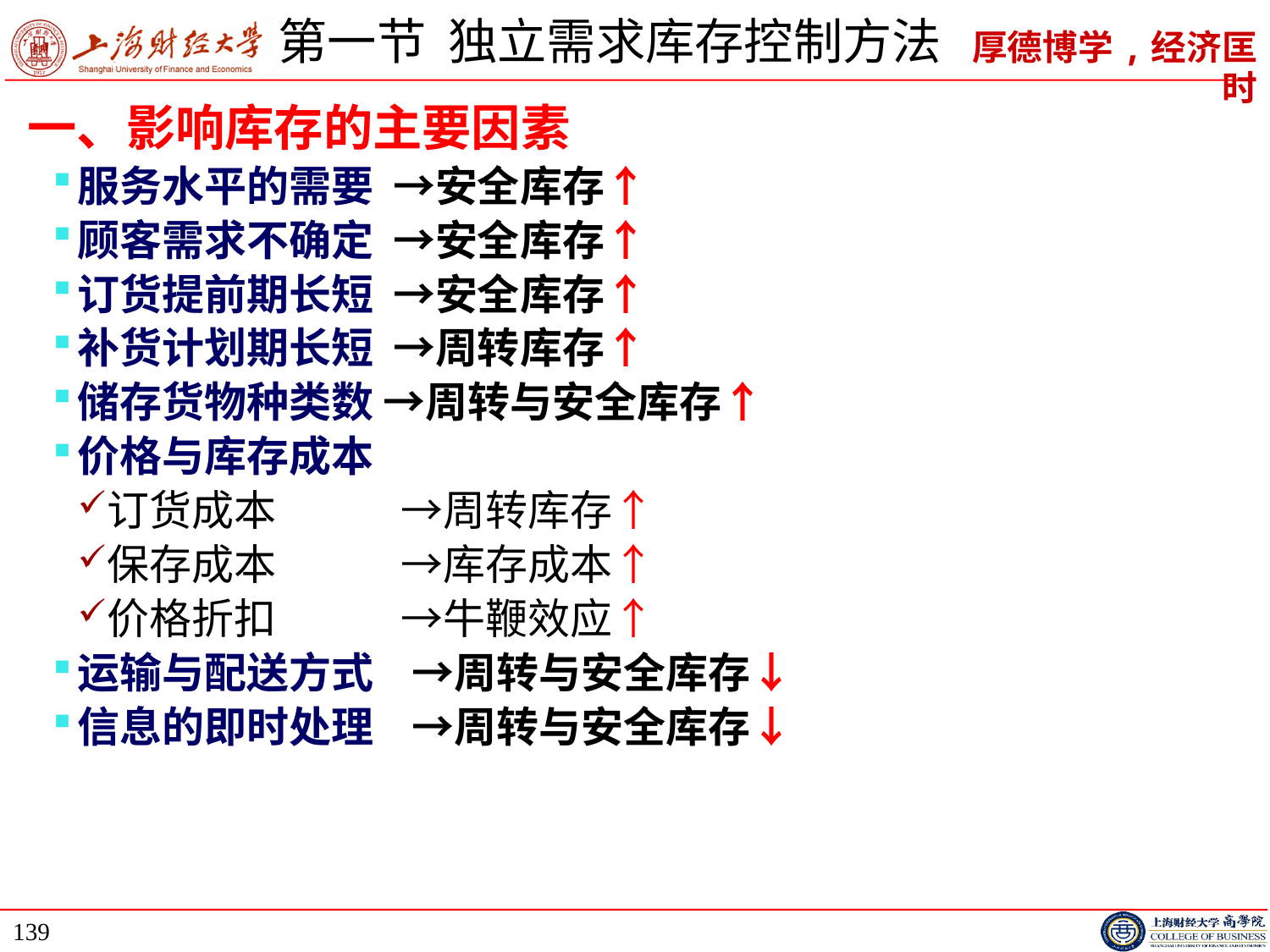

# 第一节  独立需求库存控制方法
一、影响库存的主要因素
服务水平的需要  →安全库存↑
顾客需求不确定  →安全库存↑
订货提前期长短  →安全库存↑
补货计划期长短  →周转库存↑
储存货物种类数 →周转与安全库存↑
价格与库存成本
订货成本             →周转库存↑
保存成本             →库存成本↑
价格折扣             →牛鞭效应↑
运输与配送方式    →周转与安全库存↓
信息的即时处理    →周转与安全库存↓
139